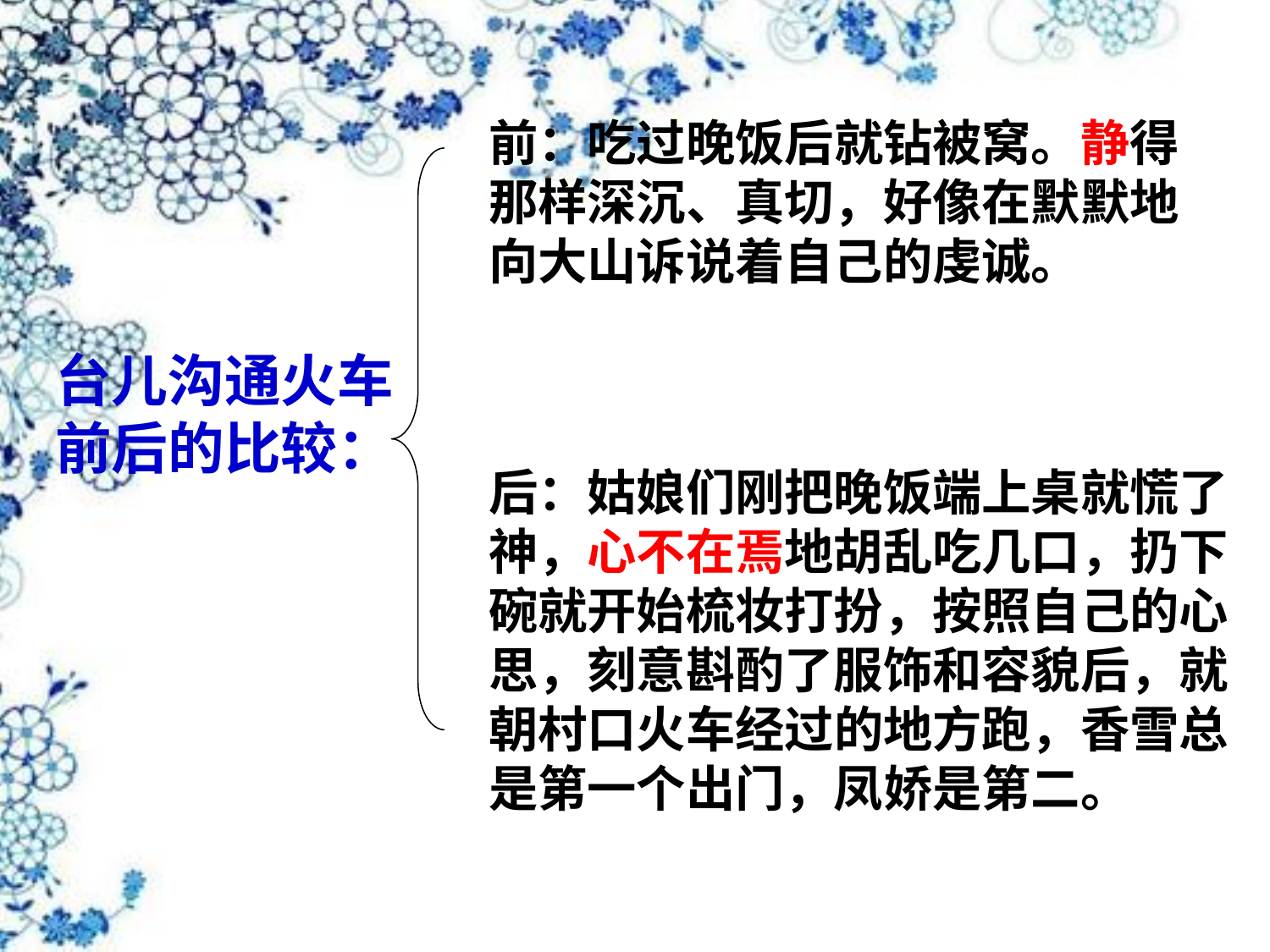

前：吃过晚饭后就钻被窝。静得那样深沉、真切，好像在默默地向大山诉说着自己的虔诚。

台儿沟通火车前后的比较：
后：姑娘们刚把晚饭端上桌就慌了神，心不在焉地胡乱吃几口，扔下碗就开始梳妆打扮，按照自己的心思，刻意斟酌了服饰和容貌后，就朝村口火车经过的地方跑，香雪总是第一个出门，凤娇是第二。